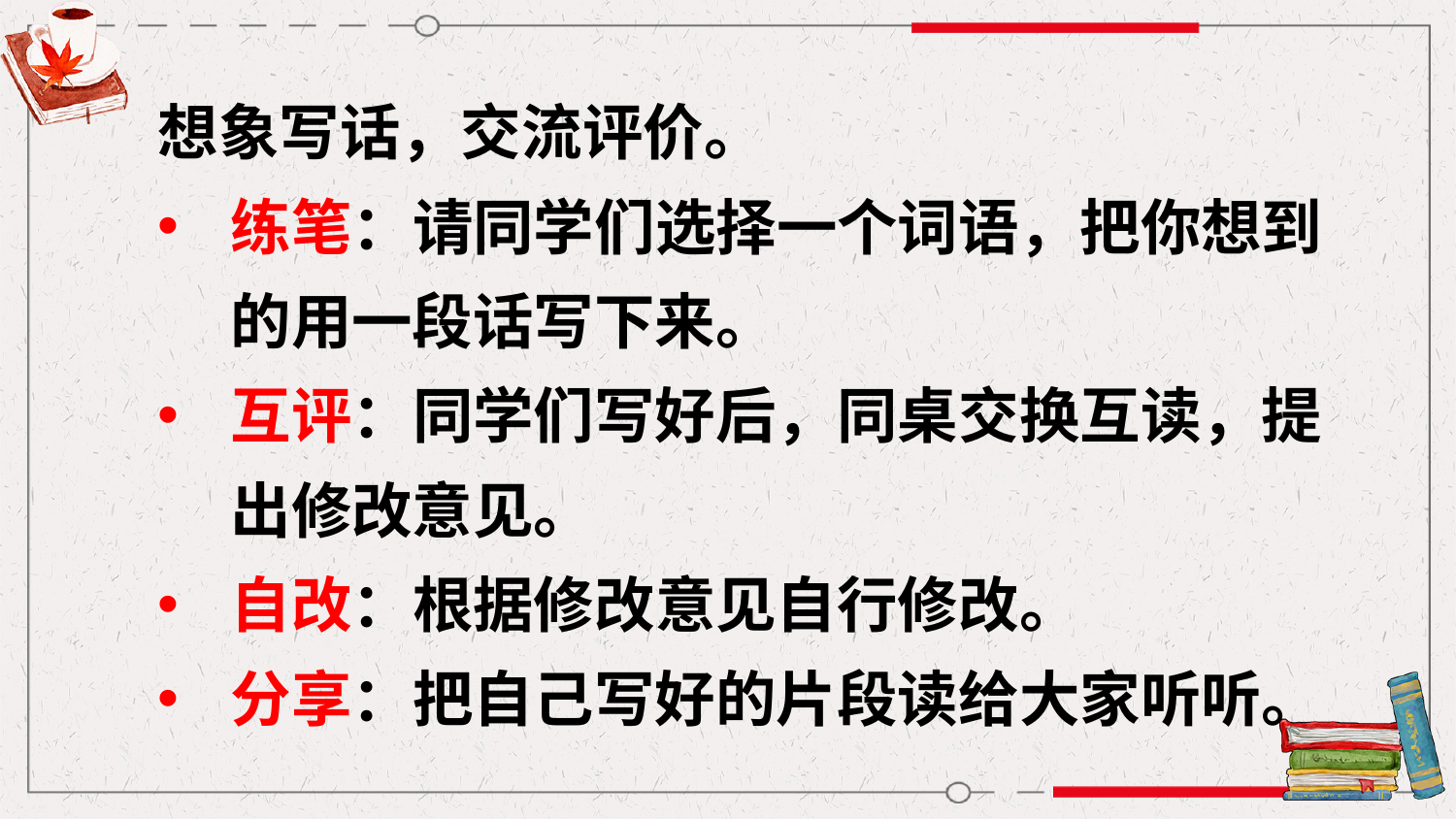

想象写话，交流评价。
练笔：请同学们选择一个词语，把你想到的用一段话写下来。
互评：同学们写好后，同桌交换互读，提出修改意见。
自改：根据修改意见自行修改。
分享：把自己写好的片段读给大家听听。